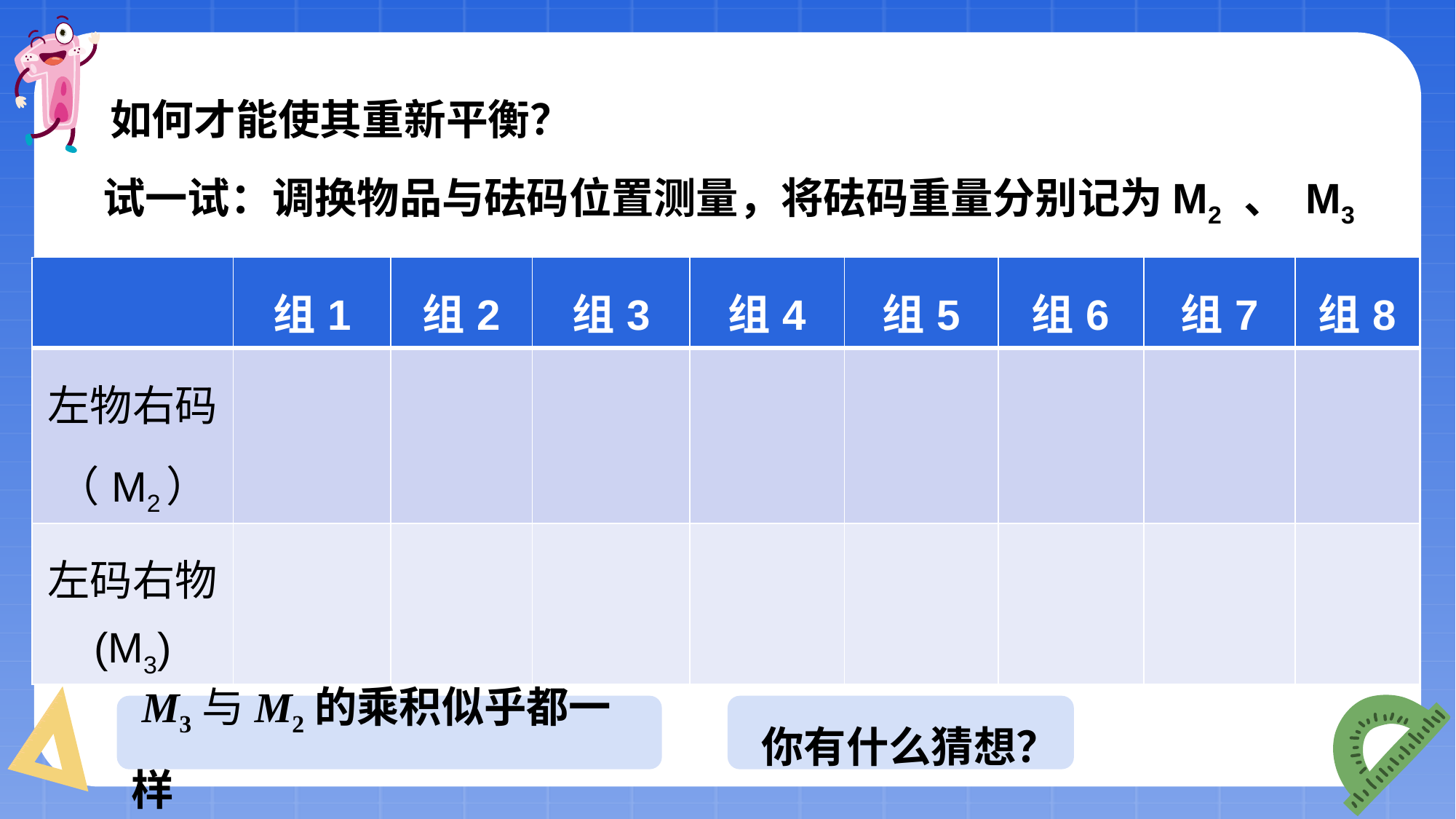

如何才能使其重新平衡？
       试一试：调换物品与砝码位置测量，将砝码重量分别记为M2 、 M3
|  | 组1 | 组2 | 组3 | 组4 | 组5 | 组6 | 组7 | 组8 |
| --- | --- | --- | --- | --- | --- | --- | --- | --- |
| 左物右码 （M2） |  |  |  |  |  |  |  |  |
| 左码右物 (M3) |  |  |  |  |  |  |  |  |
通过记录砝码位于不同位置的重量，你有什么发现？
 M3与M2的乘积似乎都一样
 你有什么猜想？